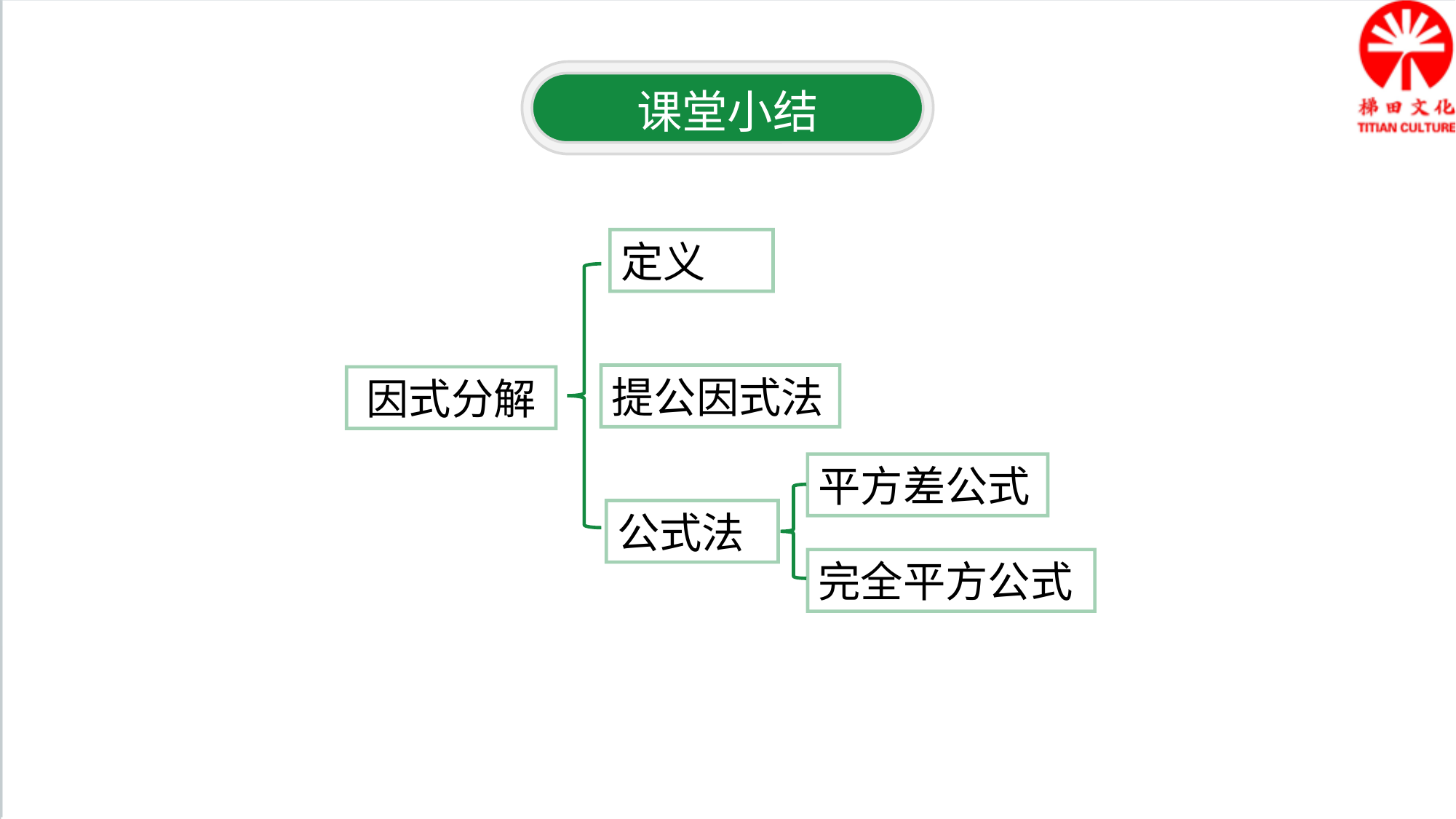

课堂小结
定义

提公因式法
因式分解
平方差公式

公式法
完全平方公式